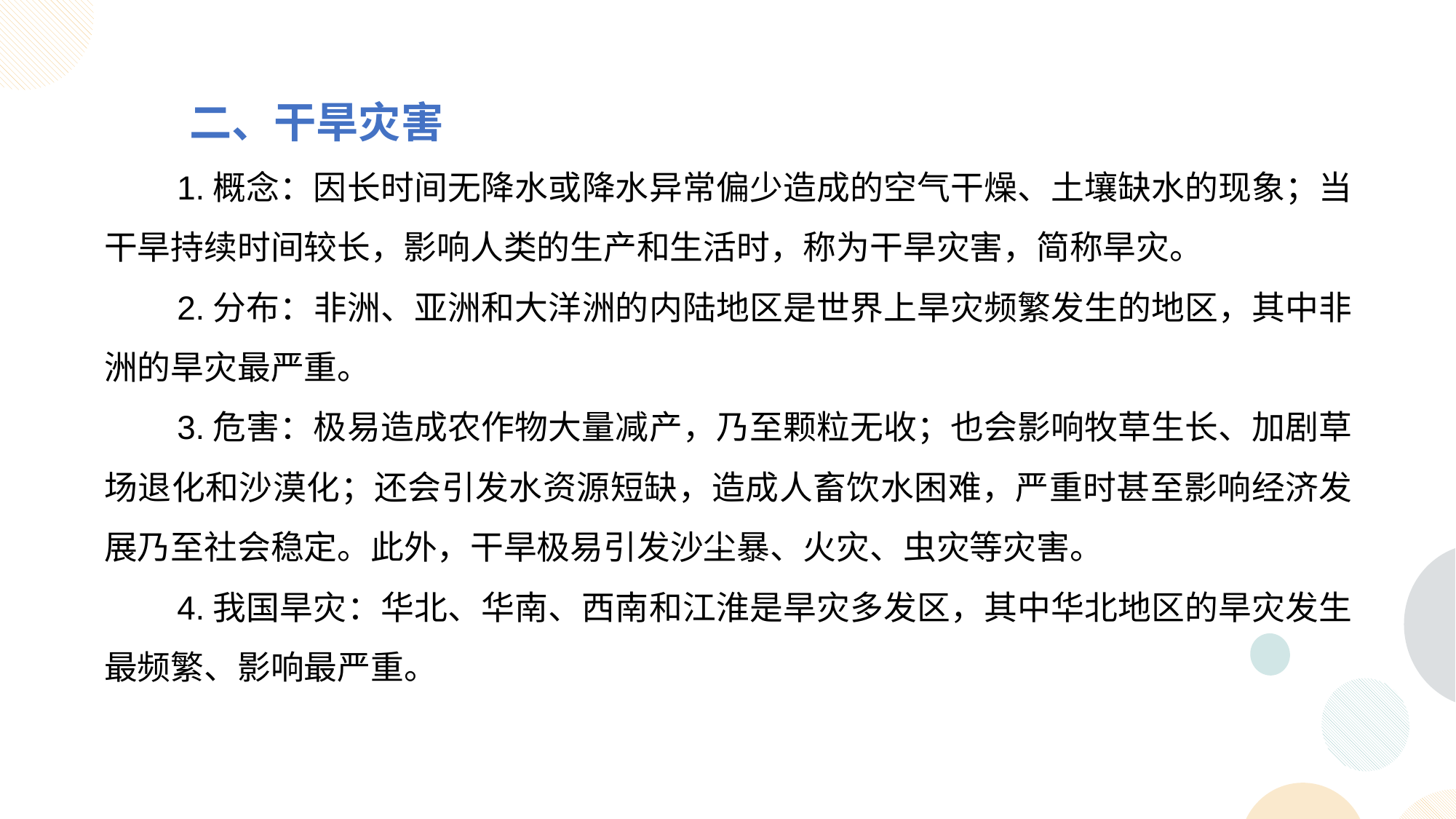

二、干旱灾害
1.概念：因长时间无降水或降水异常偏少造成的空气干燥、土壤缺水的现象；当干旱持续时间较长，影响人类的生产和生活时，称为干旱灾害，简称旱灾。
2.分布：非洲、亚洲和大洋洲的内陆地区是世界上旱灾频繁发生的地区，其中非洲的旱灾最严重。
3.危害：极易造成农作物大量减产，乃至颗粒无收；也会影响牧草生长、加剧草场退化和沙漠化；还会引发水资源短缺，造成人畜饮水困难，严重时甚至影响经济发展乃至社会稳定。此外，干旱极易引发沙尘暴、火灾、虫灾等灾害。
4.我国旱灾：华北、华南、西南和江淮是旱灾多发区，其中华北地区的旱灾发生最频繁、影响最严重。